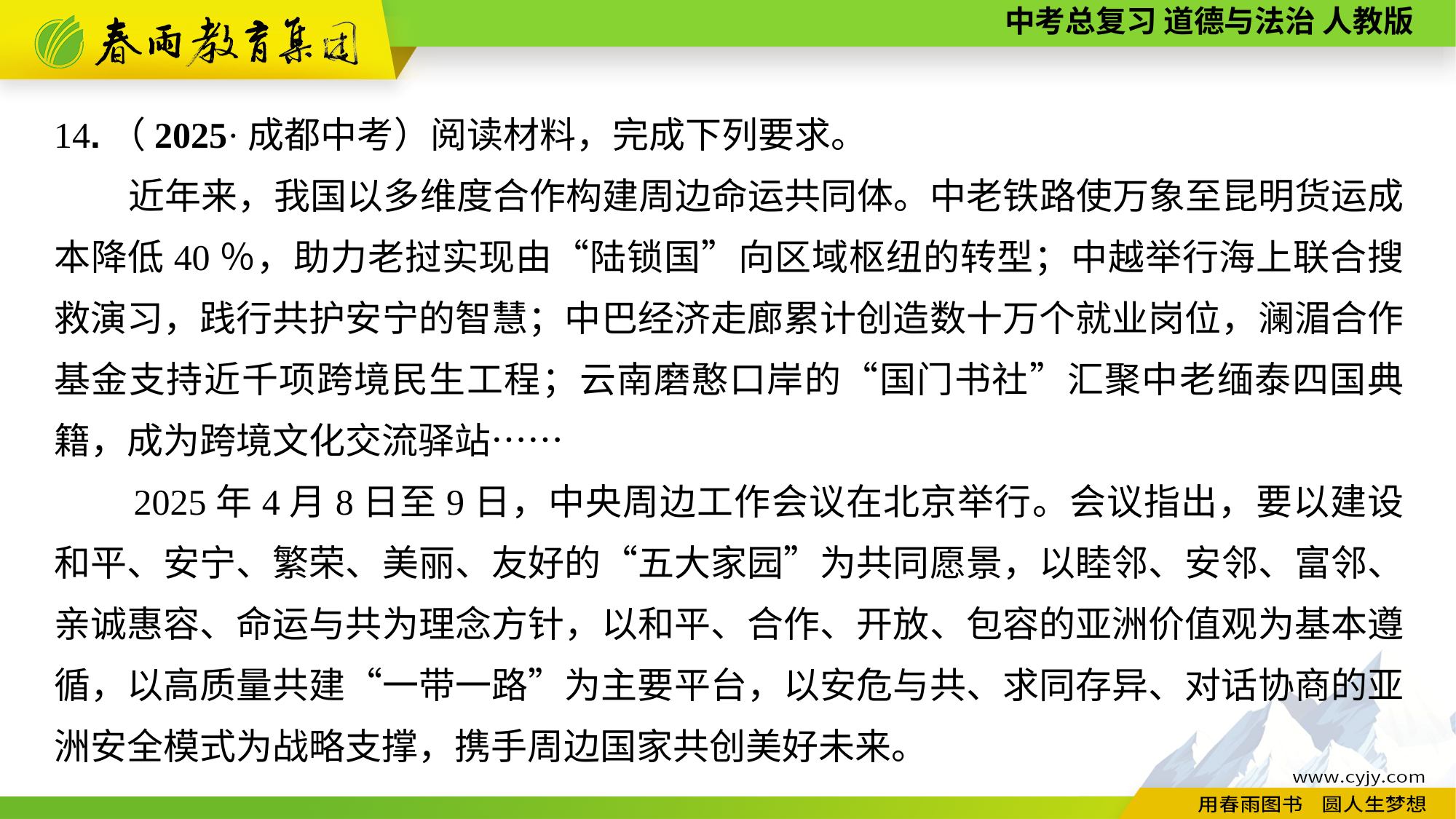

14.（2025·成都中考）阅读材料，完成下列要求。
        近年来，我国以多维度合作构建周边命运共同体。中老铁路使万象至昆明货运成本降低40％，助力老挝实现由“陆锁国”向区域枢纽的转型；中越举行海上联合搜救演习，践行共护安宁的智慧；中巴经济走廊累计创造数十万个就业岗位，澜湄合作基金支持近千项跨境民生工程；云南磨憨口岸的“国门书社”汇聚中老缅泰四国典籍，成为跨境文化交流驿站……
        2025年4月8日至9日，中央周边工作会议在北京举行。会议指出，要以建设和平、安宁、繁荣、美丽、友好的“五大家园”为共同愿景，以睦邻、安邻、富邻、亲诚惠容、命运与共为理念方针，以和平、合作、开放、包容的亚洲价值观为基本遵循，以高质量共建“一带一路”为主要平台，以安危与共、求同存异、对话协商的亚洲安全模式为战略支撑，携手周边国家共创美好未来。